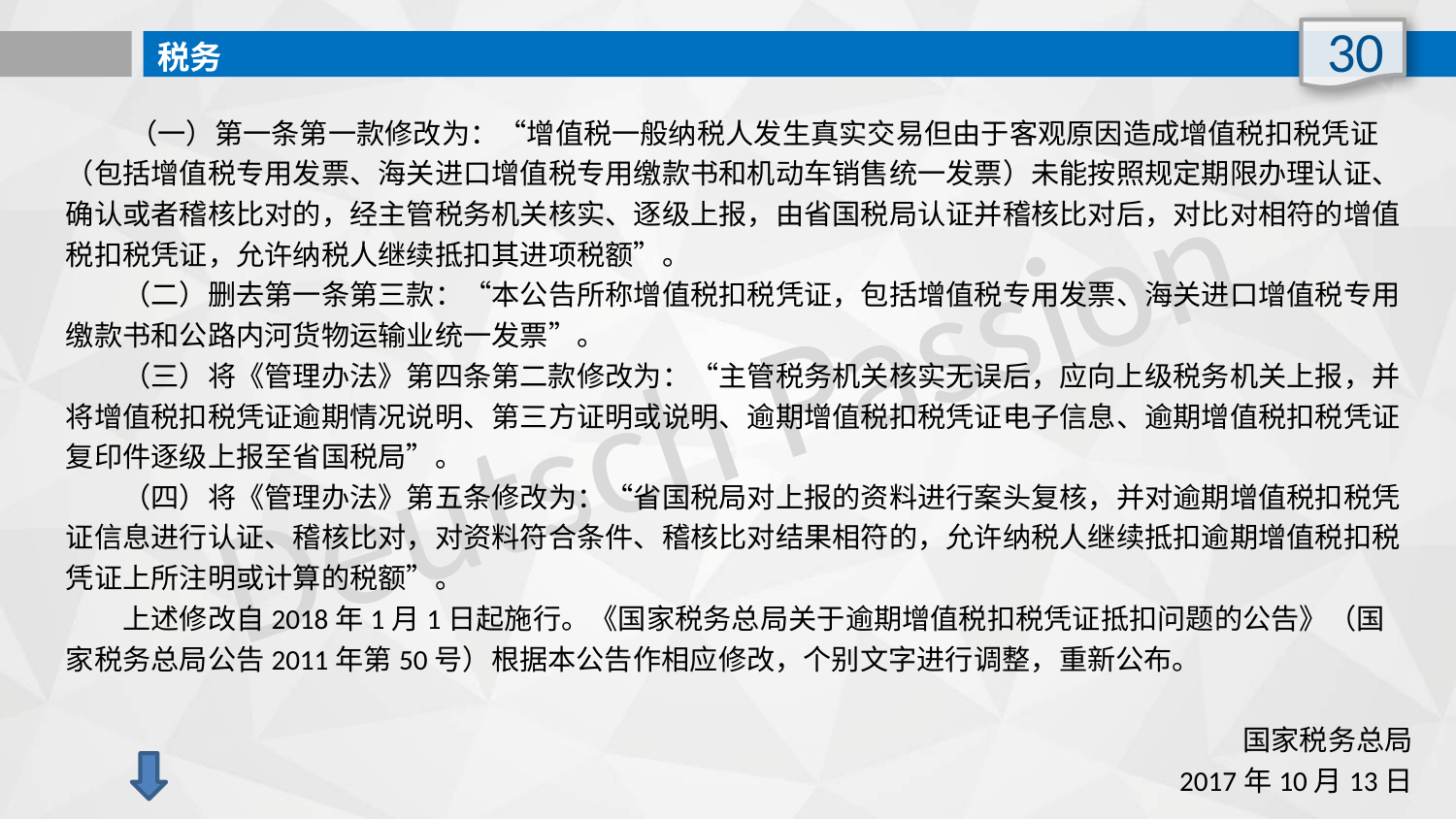

30

税务

         （一）第一条第一款修改为：“增值税一般纳税人发生真实交易但由于客观原因造成增值税扣税凭证（包括增值税专用发票、海关进口增值税专用缴款书和机动车销售统一发票）未能按照规定期限办理认证、确认或者稽核比对的，经主管税务机关核实、逐级上报，由省国税局认证并稽核比对后，对比对相符的增值税扣税凭证，允许纳税人继续抵扣其进项税额”。
　　（二）删去第一条第三款：“本公告所称增值税扣税凭证，包括增值税专用发票、海关进口增值税专用缴款书和公路内河货物运输业统一发票”。
　　（三）将《管理办法》第四条第二款修改为：“主管税务机关核实无误后，应向上级税务机关上报，并将增值税扣税凭证逾期情况说明、第三方证明或说明、逾期增值税扣税凭证电子信息、逾期增值税扣税凭证复印件逐级上报至省国税局”。
　　（四）将《管理办法》第五条修改为：“省国税局对上报的资料进行案头复核，并对逾期增值税扣税凭证信息进行认证、稽核比对，对资料符合条件、稽核比对结果相符的，允许纳税人继续抵扣逾期增值税扣税凭证上所注明或计算的税额”。
　　上述修改自2018年1月1日起施行。《国家税务总局关于逾期增值税扣税凭证抵扣问题的公告》（国家税务总局公告2011年第50号）根据本公告作相应修改，个别文字进行调整，重新公布。

国家税务总局
2017年10月13日
Deutsch Passion